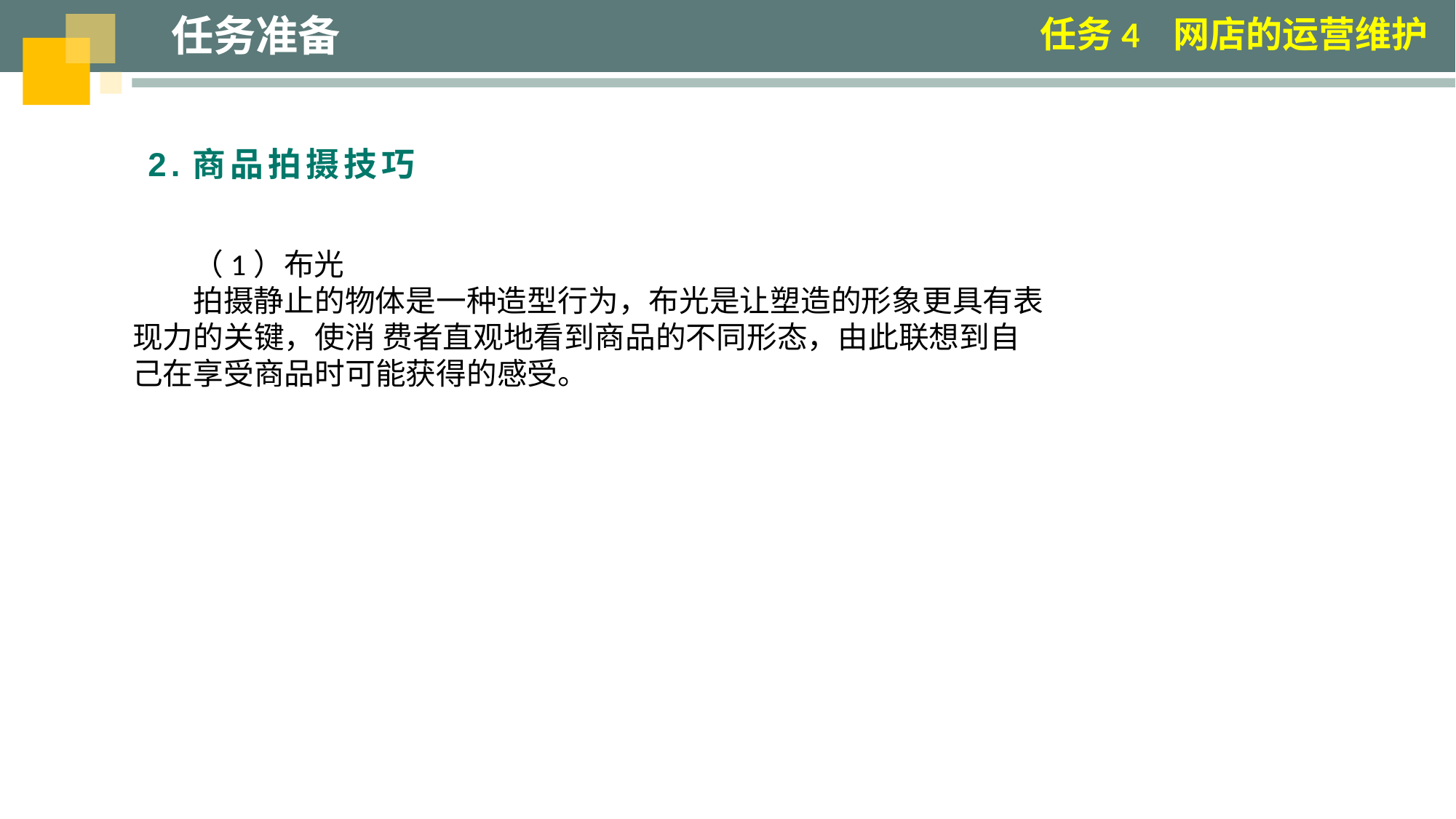

任务准备

任务4   网店的运营维护
2.商品拍摄技巧
（1）布光
拍摄静止的物体是一种造型行为，布光是让塑造的形象更具有表现力的关键，使消 费者直观地看到商品的不同形态，由此联想到自己在享受商品时可能获得的感受。